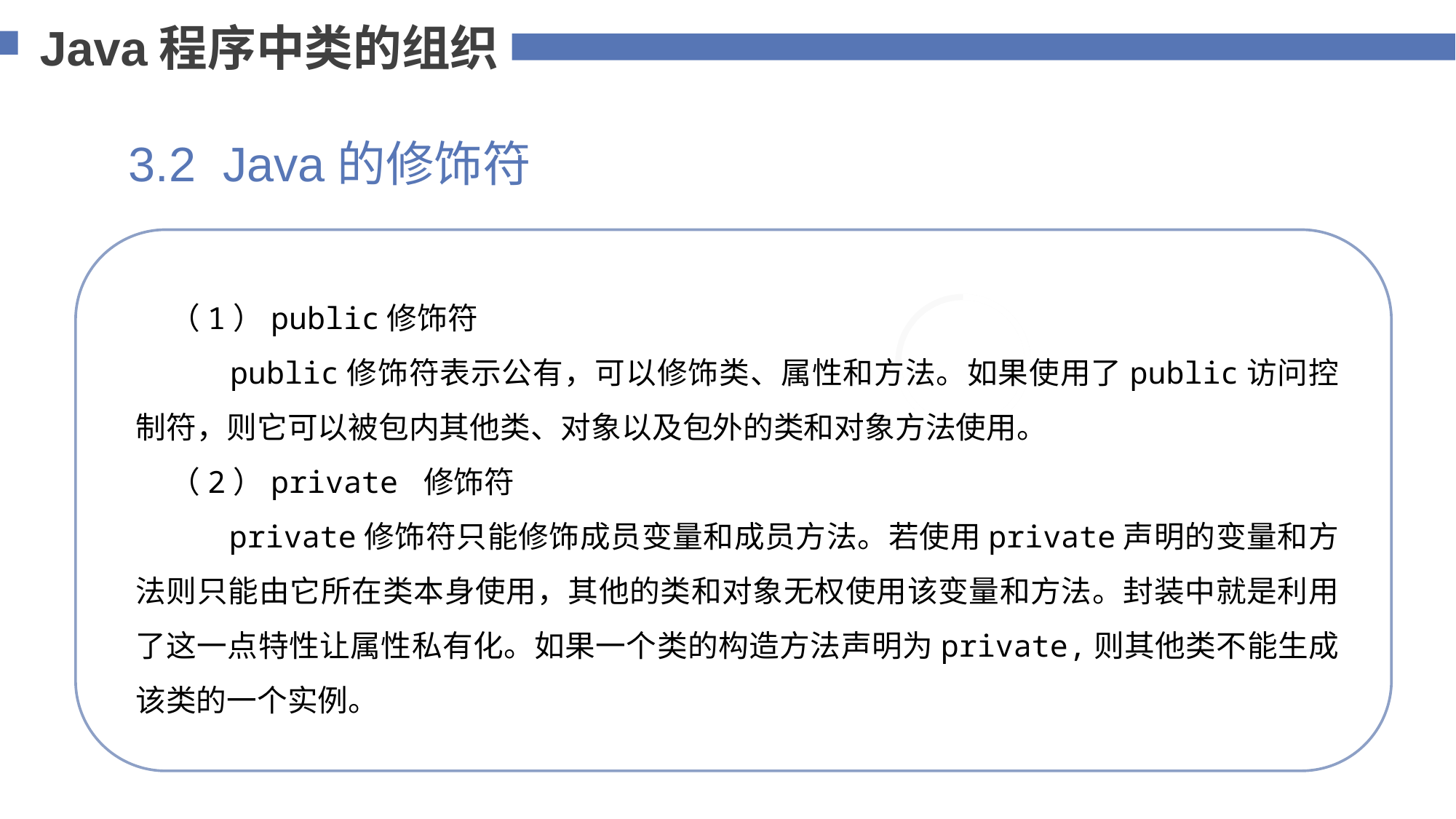

Java程序中类的组织

3.2  Java的修饰符

    （1）public修饰符
     public修饰符表示公有，可以修饰类、属性和方法。如果使用了public访问控制符，则它可以被包内其他类、对象以及包外的类和对象方法使用。
    （2）private 修饰符
     private修饰符只能修饰成员变量和成员方法。若使用private声明的变量和方法则只能由它所在类本身使用，其他的类和对象无权使用该变量和方法。封装中就是利用了这一点特性让属性私有化。如果一个类的构造方法声明为private,则其他类不能生成该类的一个实例。
添加标题内容
您的内容打在这里，或者通过复制您的文本后，在此框中选择粘贴，并选择只保留文字。

75%